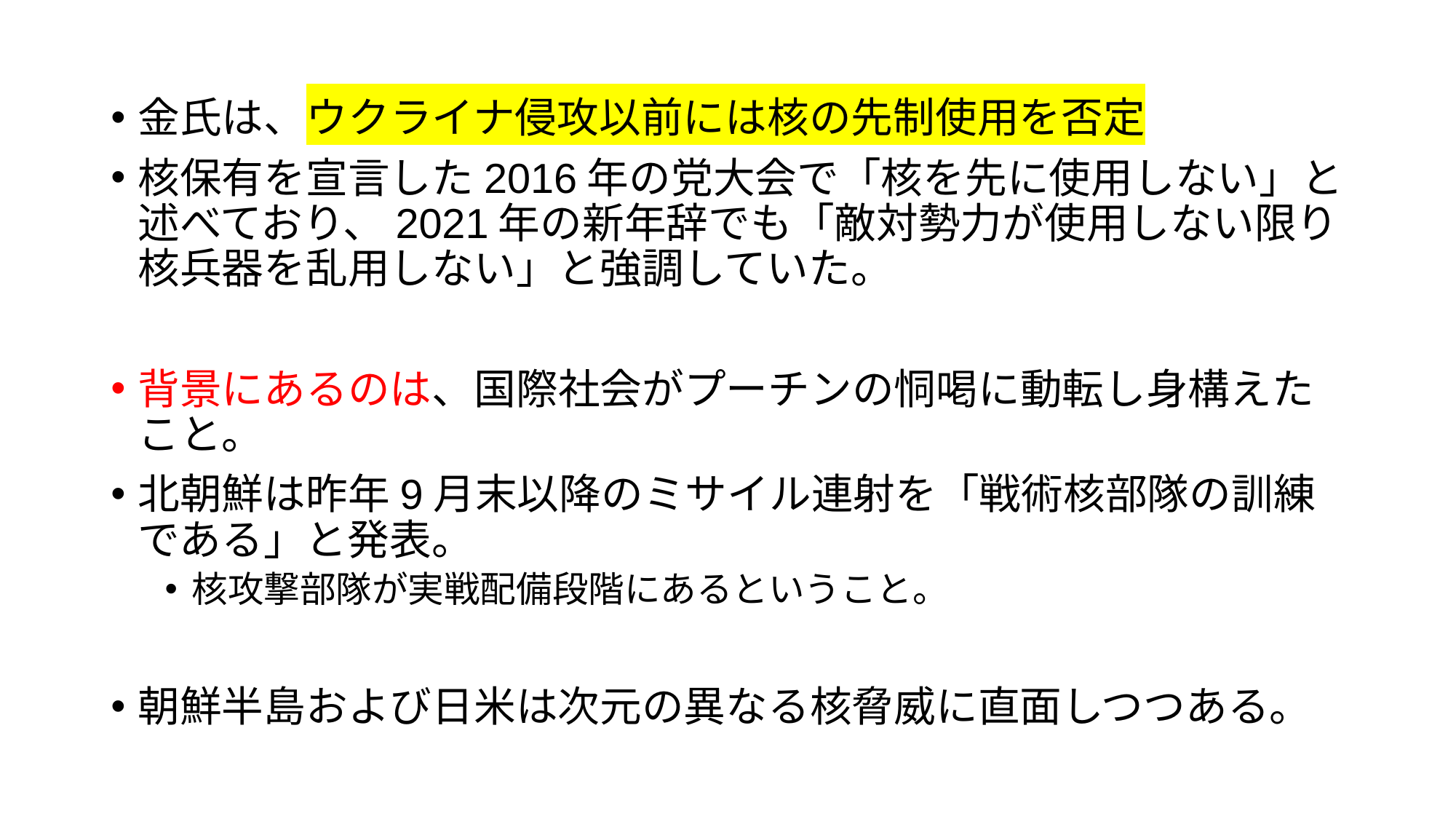

金氏は、ウクライナ侵攻以前には核の先制使用を否定
核保有を宣言した2016年の党大会で「核を先に使用しない」と述べており、2021年の新年辞でも「敵対勢力が使用しない限り核兵器を乱用しない」と強調していた。

背景にあるのは、国際社会がプーチンの恫喝に動転し身構えたこと。
北朝鮮は昨年9月末以降のミサイル連射を「戦術核部隊の訓練である」と発表。
核攻撃部隊が実戦配備段階にあるということ。

朝鮮半島および日米は次元の異なる核脅威に直面しつつある。